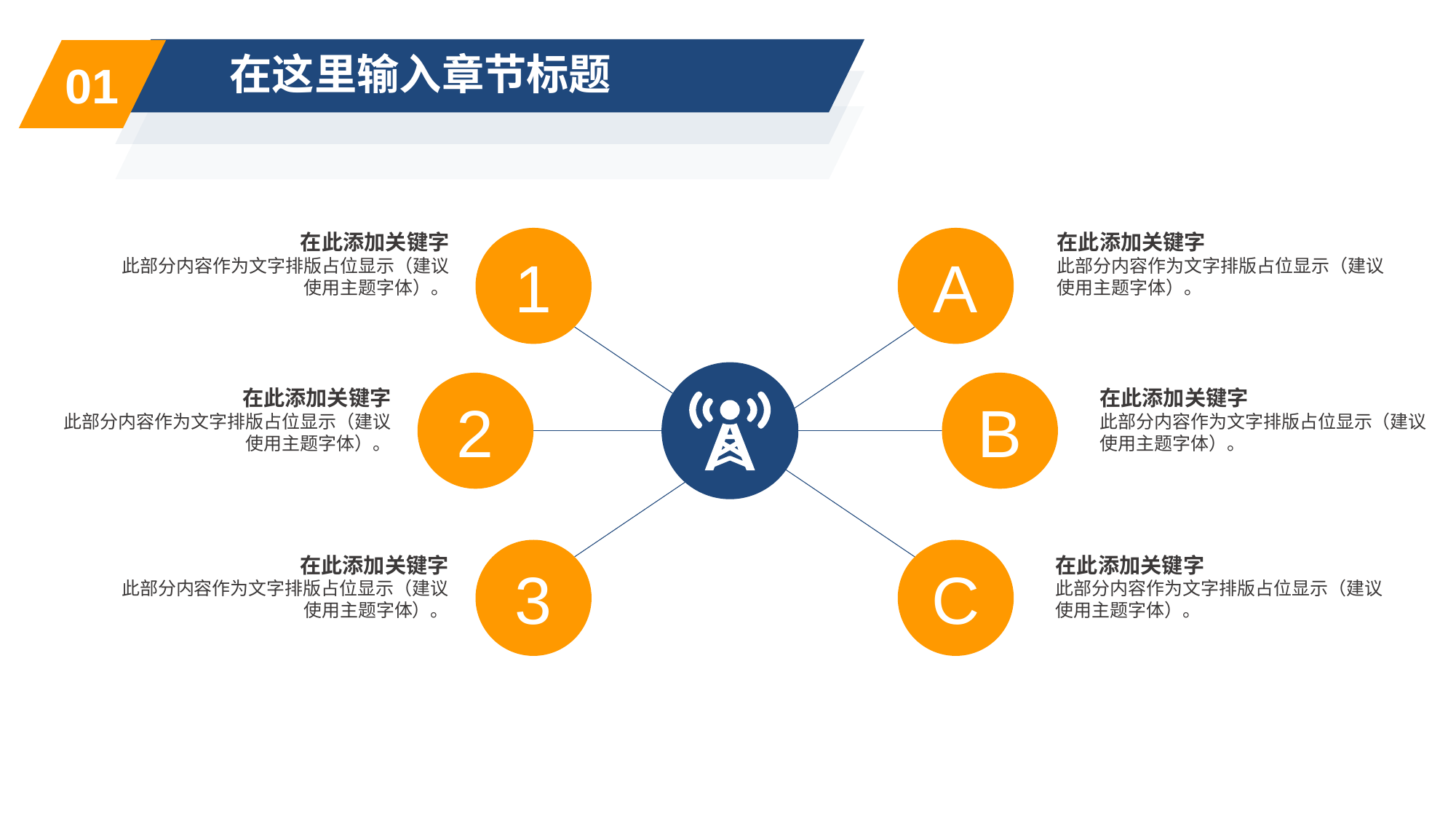

01
在这里输入章节标题
在此添加关键字
此部分内容作为文字排版占位显示（建议使用主题字体）。
在此添加关键字
此部分内容作为文字排版占位显示（建议使用主题字体）。
1
A

2
B
在此添加关键字
此部分内容作为文字排版占位显示（建议使用主题字体）。
在此添加关键字
此部分内容作为文字排版占位显示（建议使用主题字体）。

3
C
在此添加关键字
此部分内容作为文字排版占位显示（建议使用主题字体）。
在此添加关键字
此部分内容作为文字排版占位显示（建议使用主题字体）。